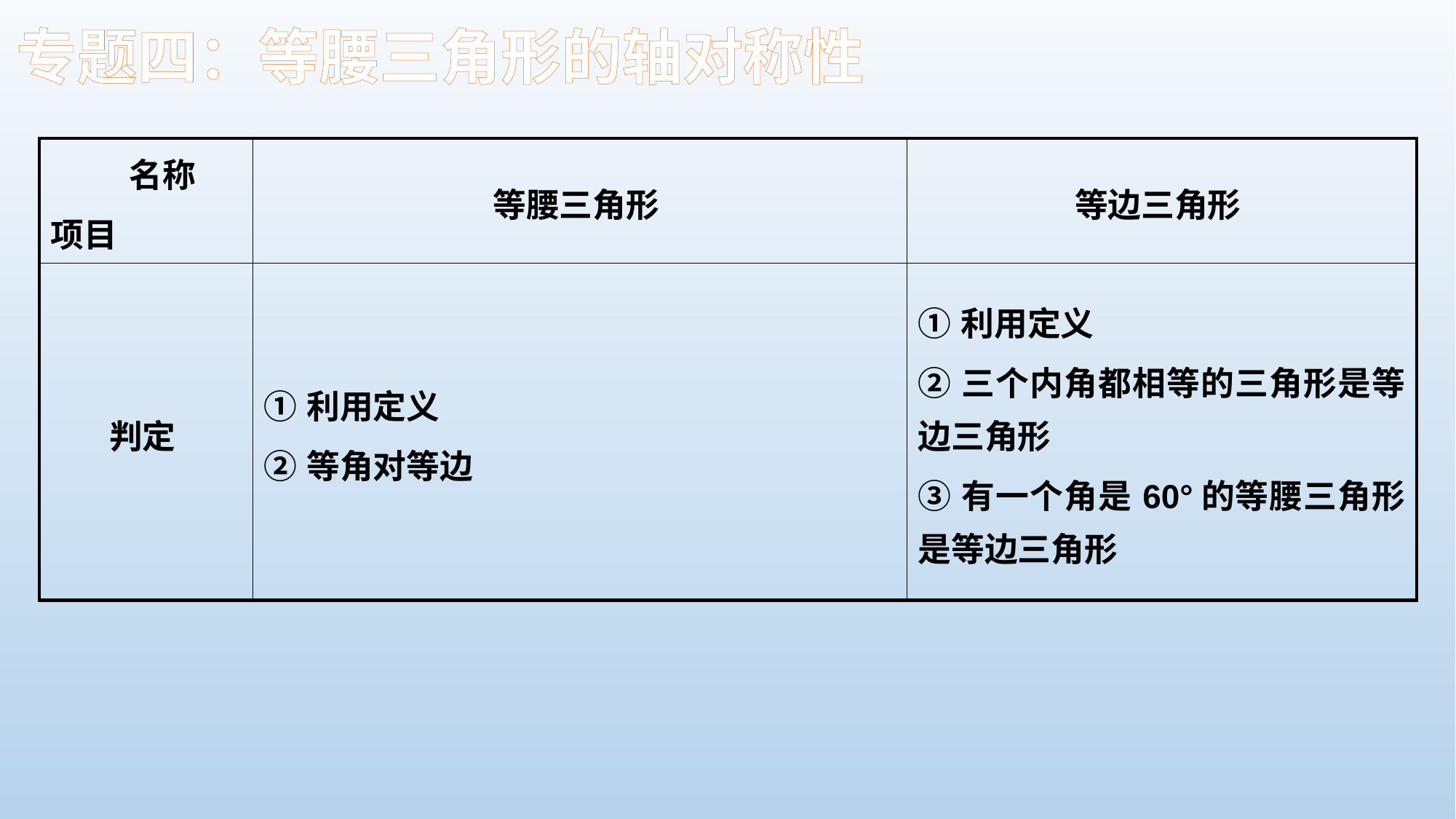

专题四：等腰三角形的轴对称性
| 名称 项目 | 等腰三角形 | 等边三角形 |
| --- | --- | --- |
| 判定 | ①利用定义 ②等角对等边 | ①利用定义 ②三个内角都相等的三角形是等边三角形 ③有一个角是60°的等腰三角形是等边三角形 |